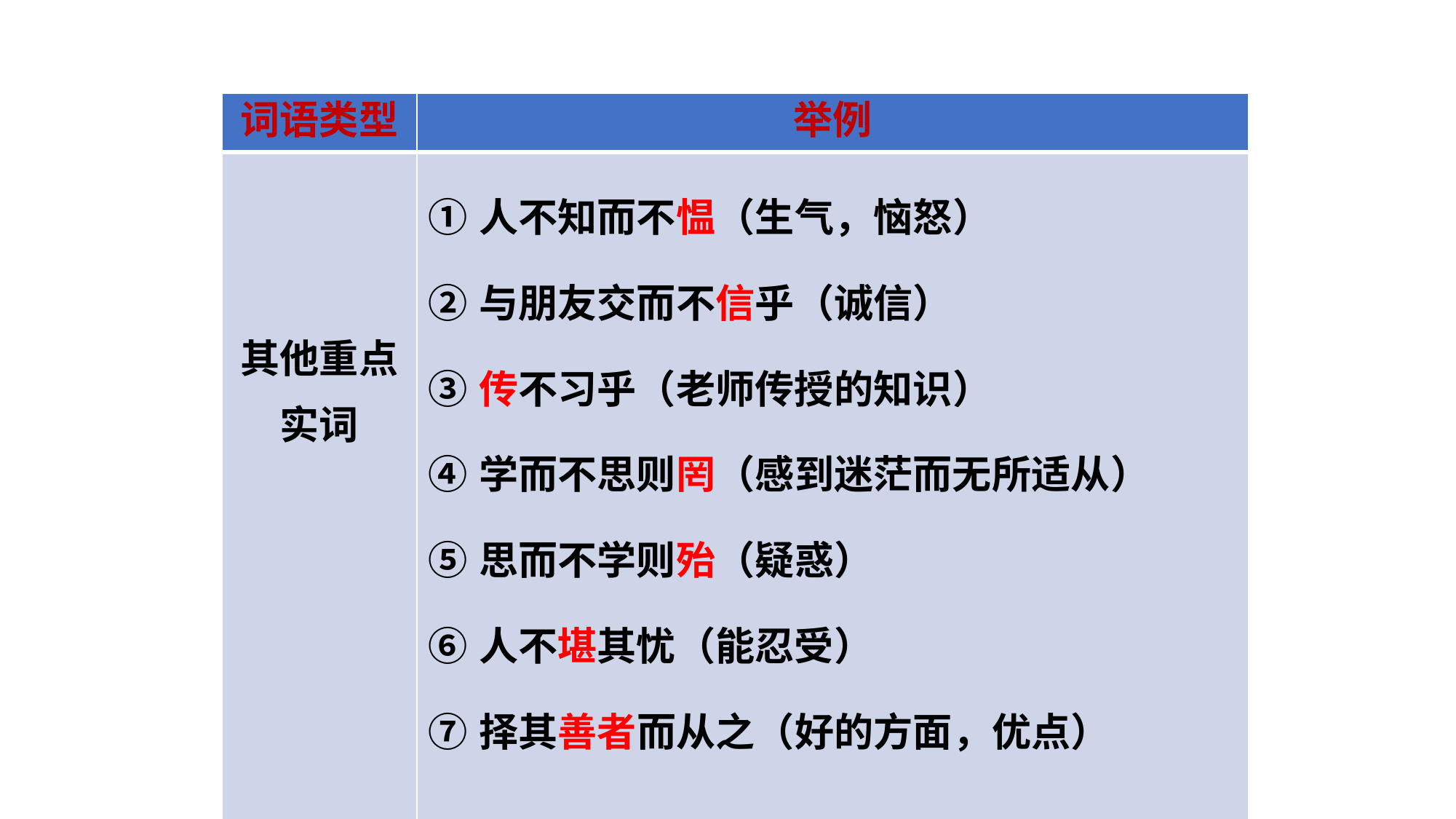

| 词语类型 | 举例 |
| --- | --- |
| 其他重点实词 | ①人不知而不愠（生气，恼怒）　　　　 ②与朋友交而不信乎（诚信） ③传不习乎（老师传授的知识） ④学而不思则罔（感到迷茫而无所适从） ⑤思而不学则殆（疑惑） ⑥人不堪其忧（能忍受） ⑦择其善者而从之（好的方面，优点） |